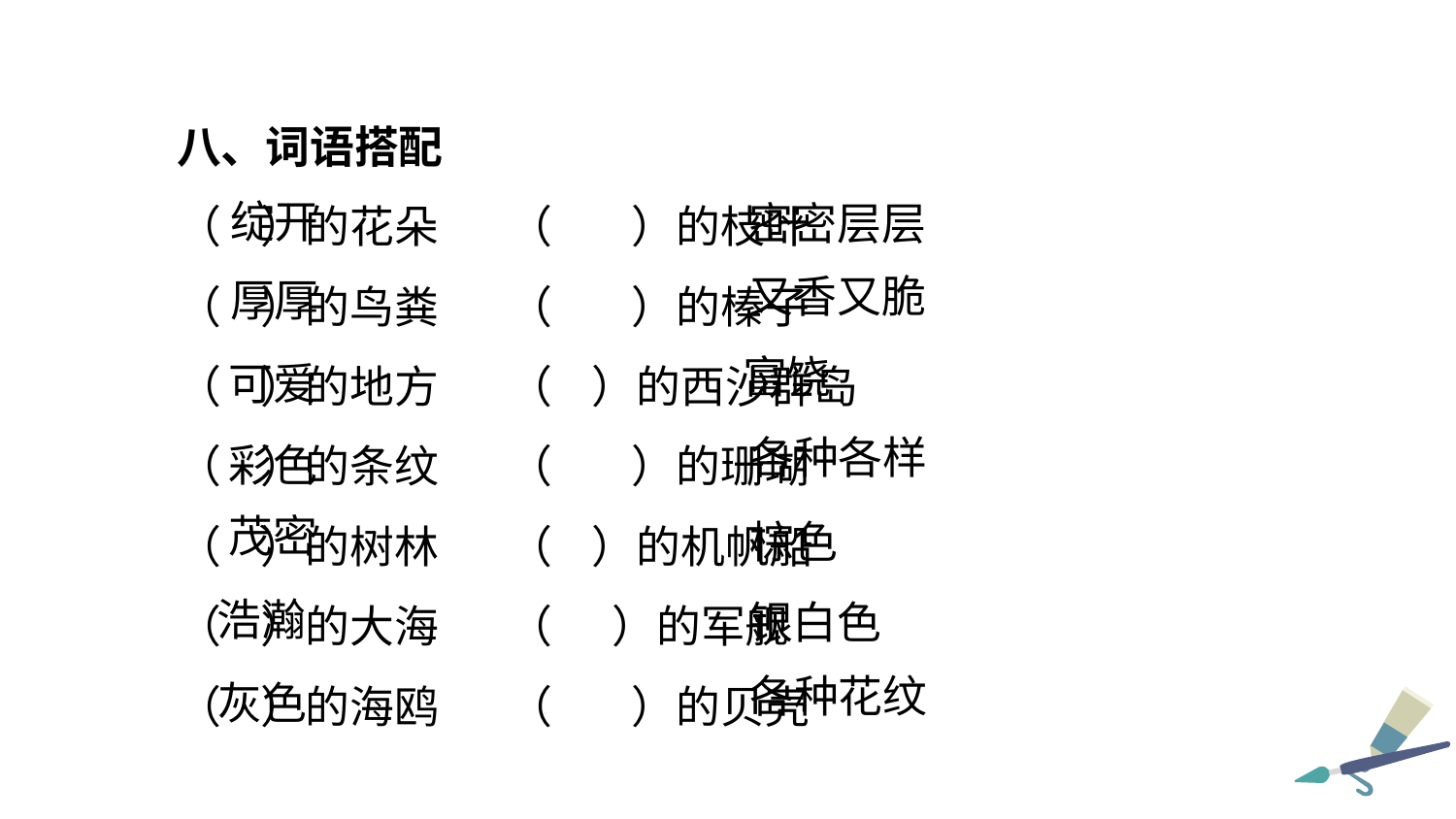

八、词语搭配
（    ）的花朵 	    （        ）的枝叶
（    ）的鸟粪 	    （        ）的榛子
（    ）的地方 	    （    ）的西沙群岛
（    ）的条纹 	    （        ）的珊瑚
（    ）的树林 	    （    ）的机帆船
（    ）的大海 	    （      ）的军舰
（    ）的海鸥 	    （        ）的贝壳
绽开
密密层层
又香又脆
厚厚
富饶
可爱
各种各样
彩色
茂密
棕色
浩瀚
银白色
各种花纹
灰色